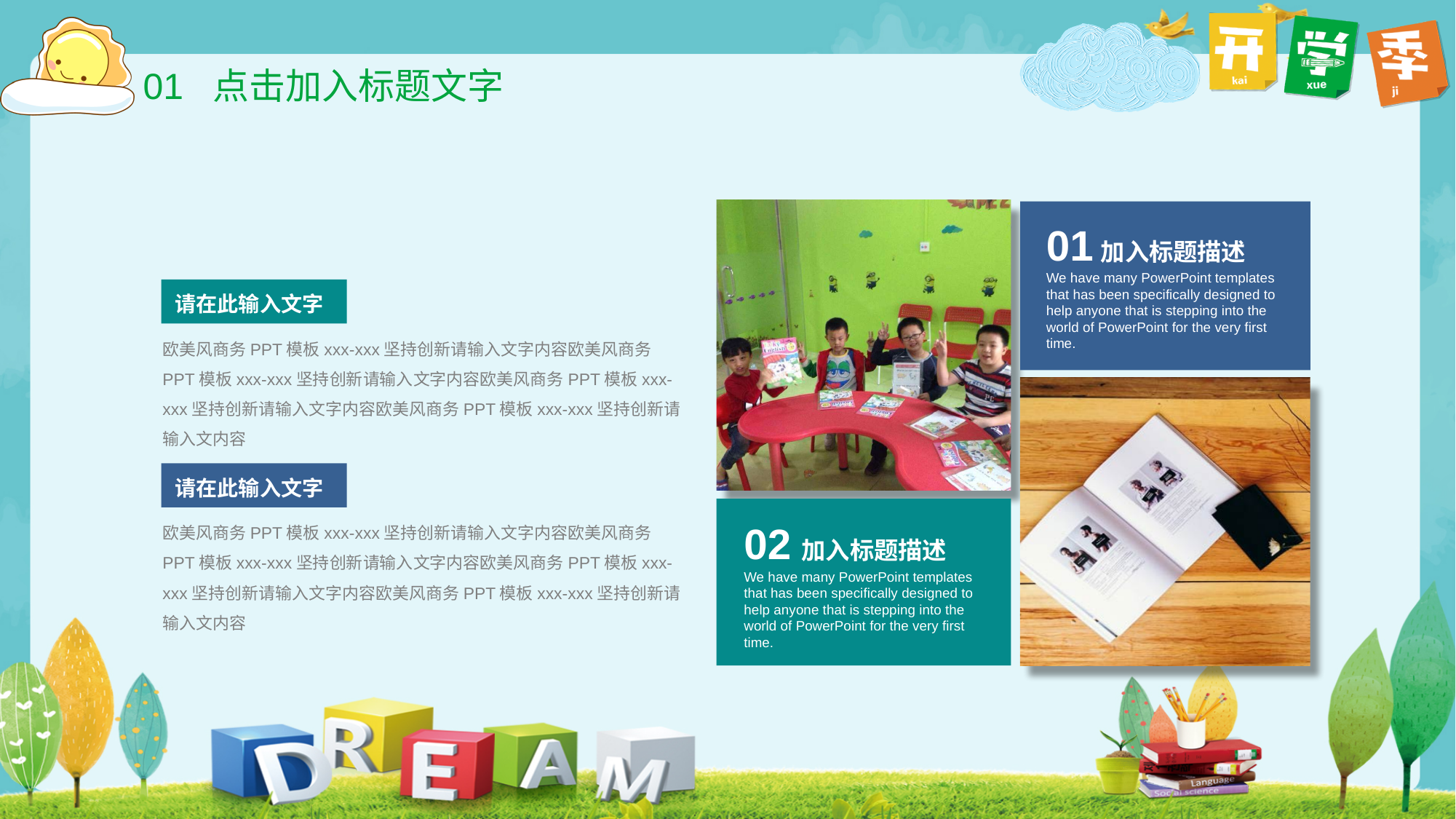

01 加入标题描述
We have many PowerPoint templates that has been specifically designed to help anyone that is stepping into the world of PowerPoint for the very first time.

02加入标题描述
We have many PowerPoint templates that has been specifically designed to help anyone that is stepping into the world of PowerPoint for the very first time.

请在此输入文字
欧美风商务PPT模板xxx-xxx坚持创新请输入文字内容欧美风商务PPT模板xxx-xxx坚持创新请输入文字内容欧美风商务PPT模板xxx-xxx坚持创新请输入文字内容欧美风商务PPT模板xxx-xxx坚持创新请输入文内容

请在此输入文字
欧美风商务PPT模板xxx-xxx坚持创新请输入文字内容欧美风商务PPT模板xxx-xxx坚持创新请输入文字内容欧美风商务PPT模板xxx-xxx坚持创新请输入文字内容欧美风商务PPT模板xxx-xxx坚持创新请输入文内容